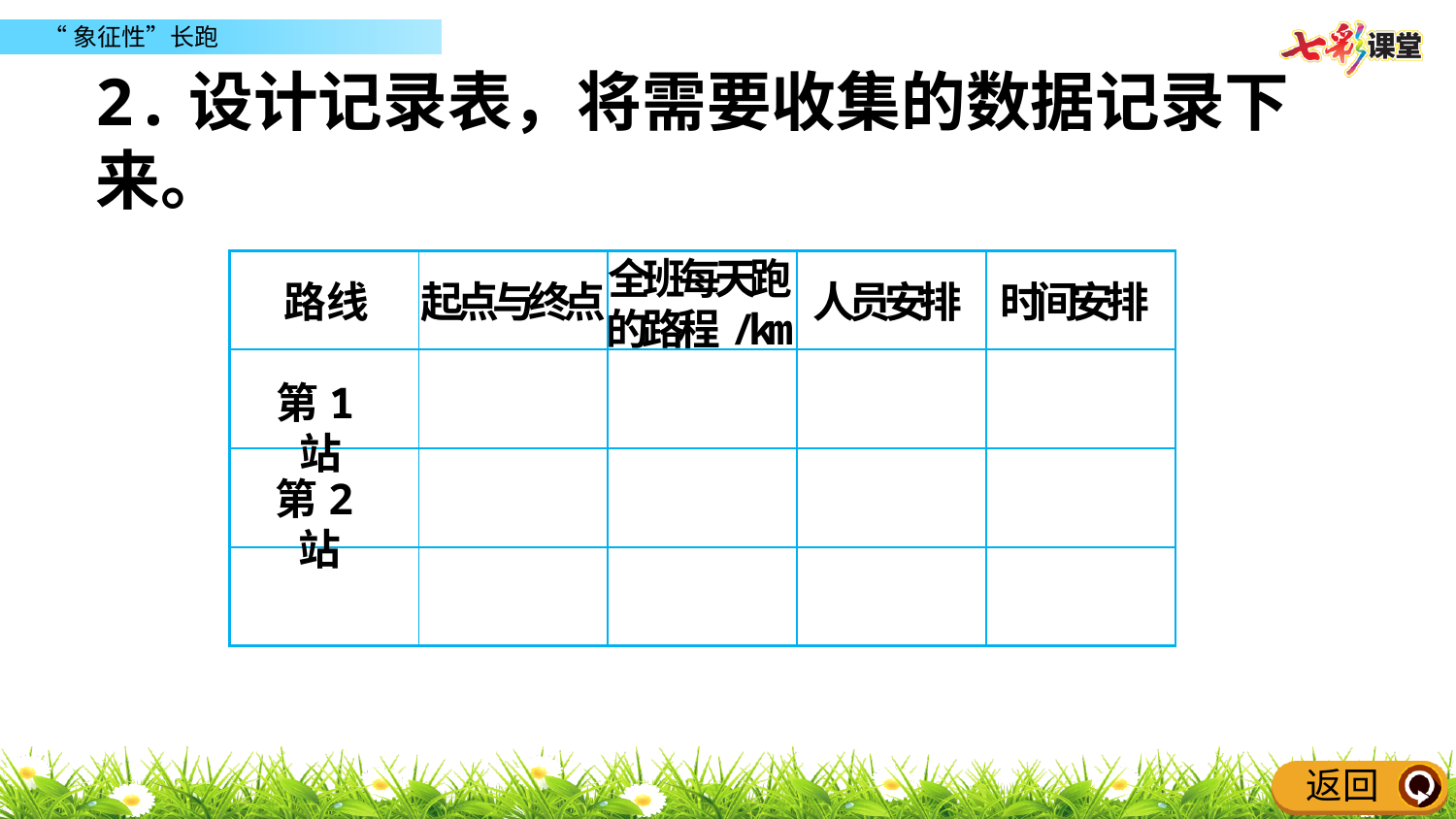

2.设计记录表，将需要收集的数据记录下来。
全班每天跑
的路程/km
|  |  |  |  |  |
| --- | --- | --- | --- | --- |
|  |  |  |  |  |
|  |  |  |  |  |
|  |  |  |  |  |
路线
起点与终点
人员安排
时间安排
第1站
第2站